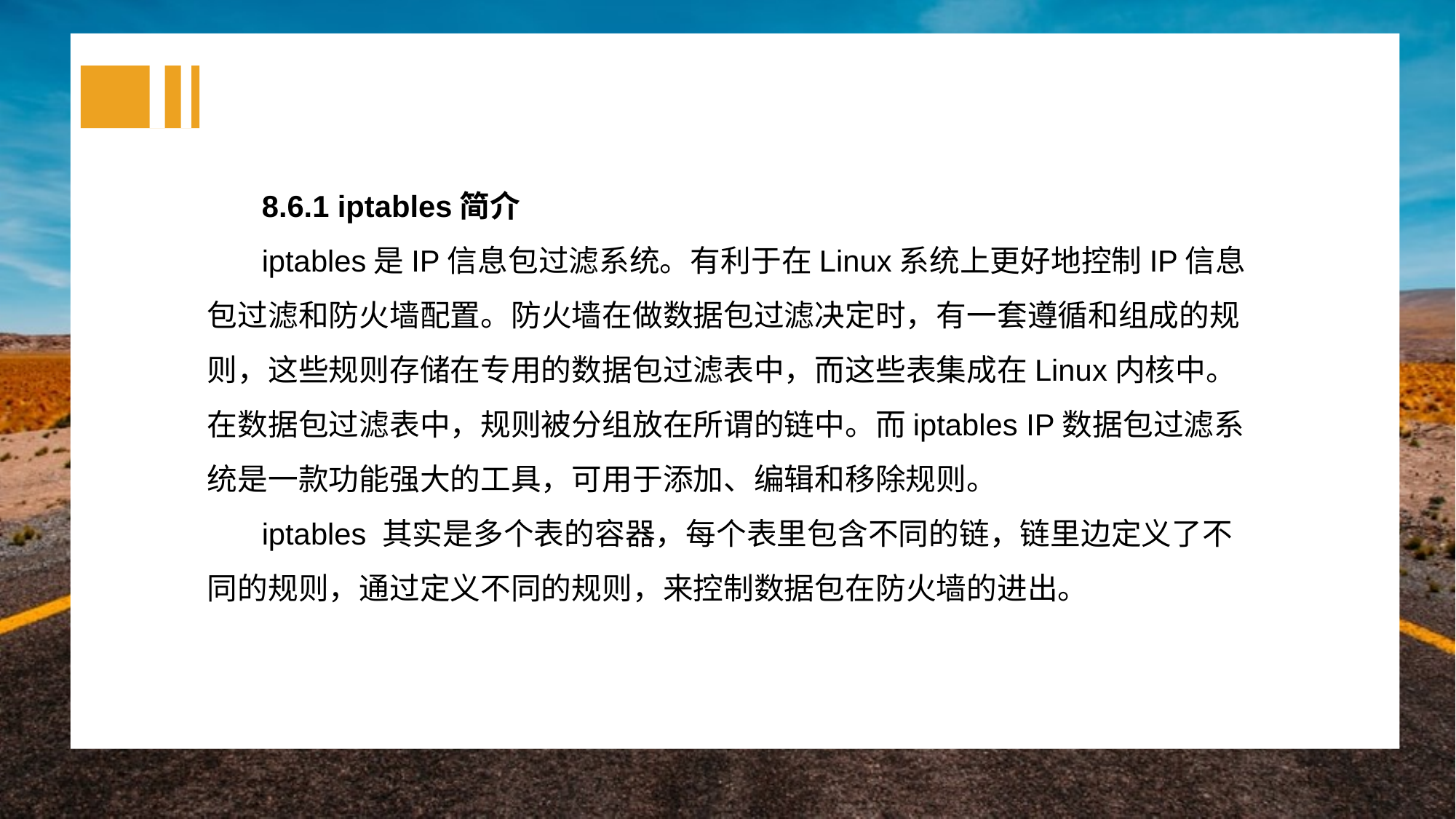

8.6.1 iptables简介
iptables是IP信息包过滤系统。有利于在Linux系统上更好地控制IP信息包过滤和防火墙配置。防火墙在做数据包过滤决定时，有一套遵循和组成的规则，这些规则存储在专用的数据包过滤表中，而这些表集成在Linux内核中。在数据包过滤表中，规则被分组放在所谓的链中。而iptables IP数据包过滤系统是一款功能强大的工具，可用于添加、编辑和移除规则。
iptables 其实是多个表的容器，每个表里包含不同的链，链里边定义了不同的规则，通过定义不同的规则，来控制数据包在防火墙的进出。